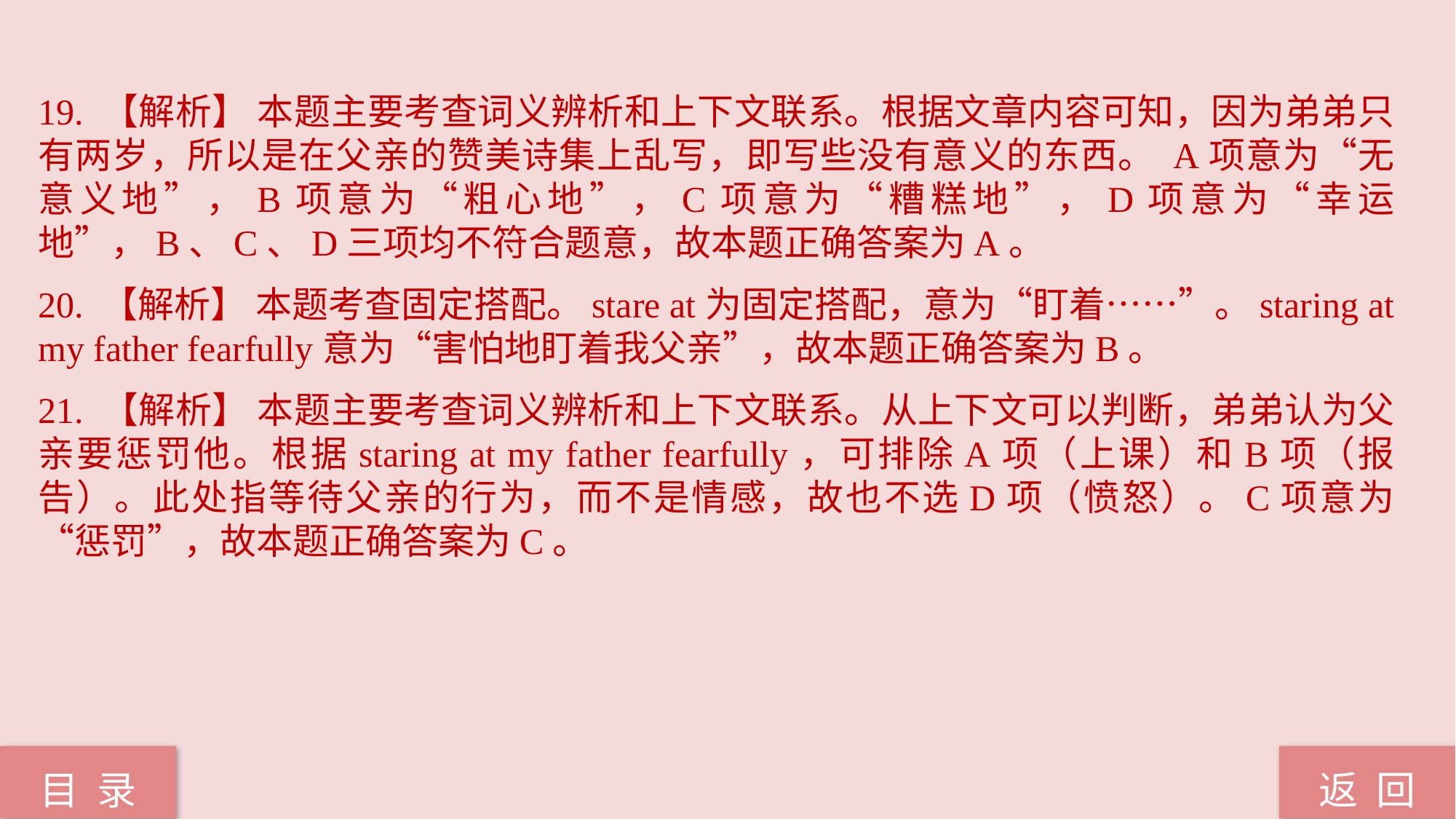

19. 【解析】 本题主要考查词义辨析和上下文联系。根据文章内容可知，因为弟弟只有两岁，所以是在父亲的赞美诗集上乱写，即写些没有意义的东西。 A项意为“无意义地”，B项意为“粗心地”，C项意为“糟糕地”，D项意为“幸运地”，B、C、D三项均不符合题意，故本题正确答案为A。
20. 【解析】 本题考查固定搭配。stare at为固定搭配，意为“盯着……”。staring at my father fearfully意为“害怕地盯着我父亲”，故本题正确答案为B。
21. 【解析】 本题主要考查词义辨析和上下文联系。从上下文可以判断，弟弟认为父亲要惩罚他。根据staring at my father fearfully，可排除A项（上课）和B项（报告）。此处指等待父亲的行为，而不是情感，故也不选D项（愤怒）。C项意为“惩罚”，故本题正确答案为C。
返  回